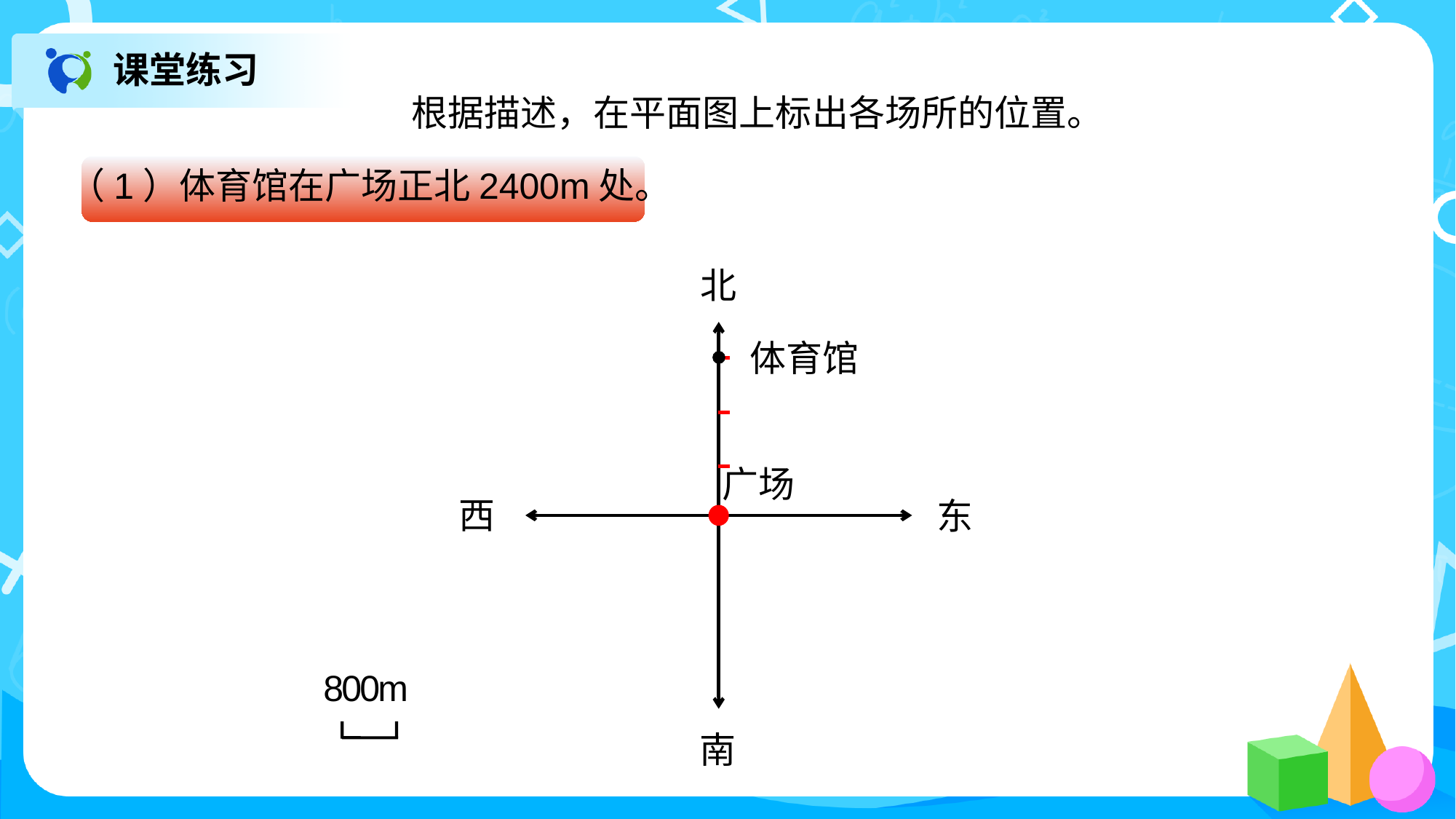

课堂练习
根据描述，在平面图上标出各场所的位置。

（1）体育馆在广场正北2400m处。
北
体育馆

广场
西
东

800m

南